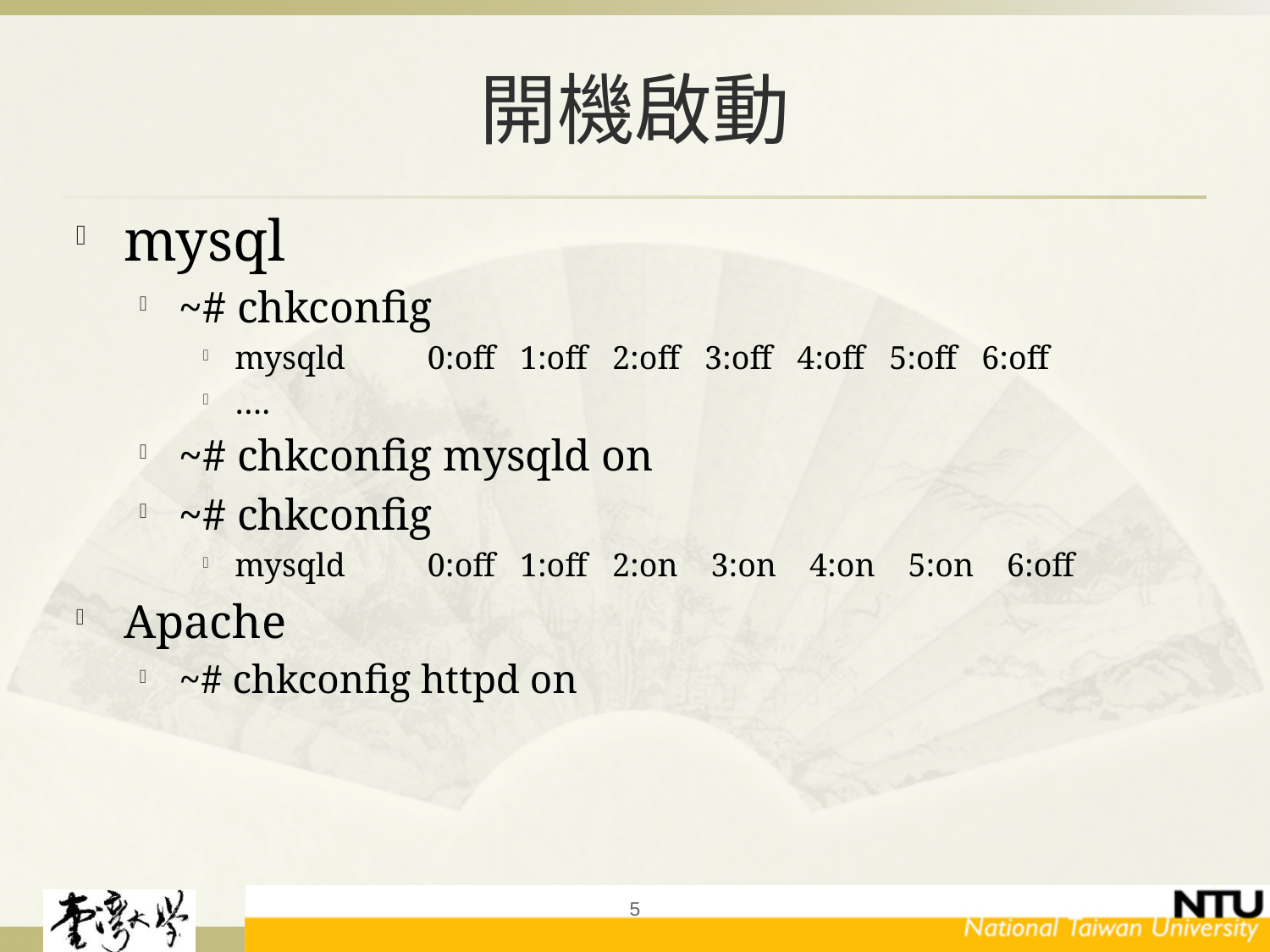

# 開機啟動
mysql
~# chkconfig
mysqld          0:off   1:off   2:off   3:off   4:off   5:off   6:off
….
~# chkconfig mysqld on
~# chkconfig
mysqld          0:off   1:off   2:on    3:on    4:on    5:on    6:off
Apache
~# chkconfig httpd on
5